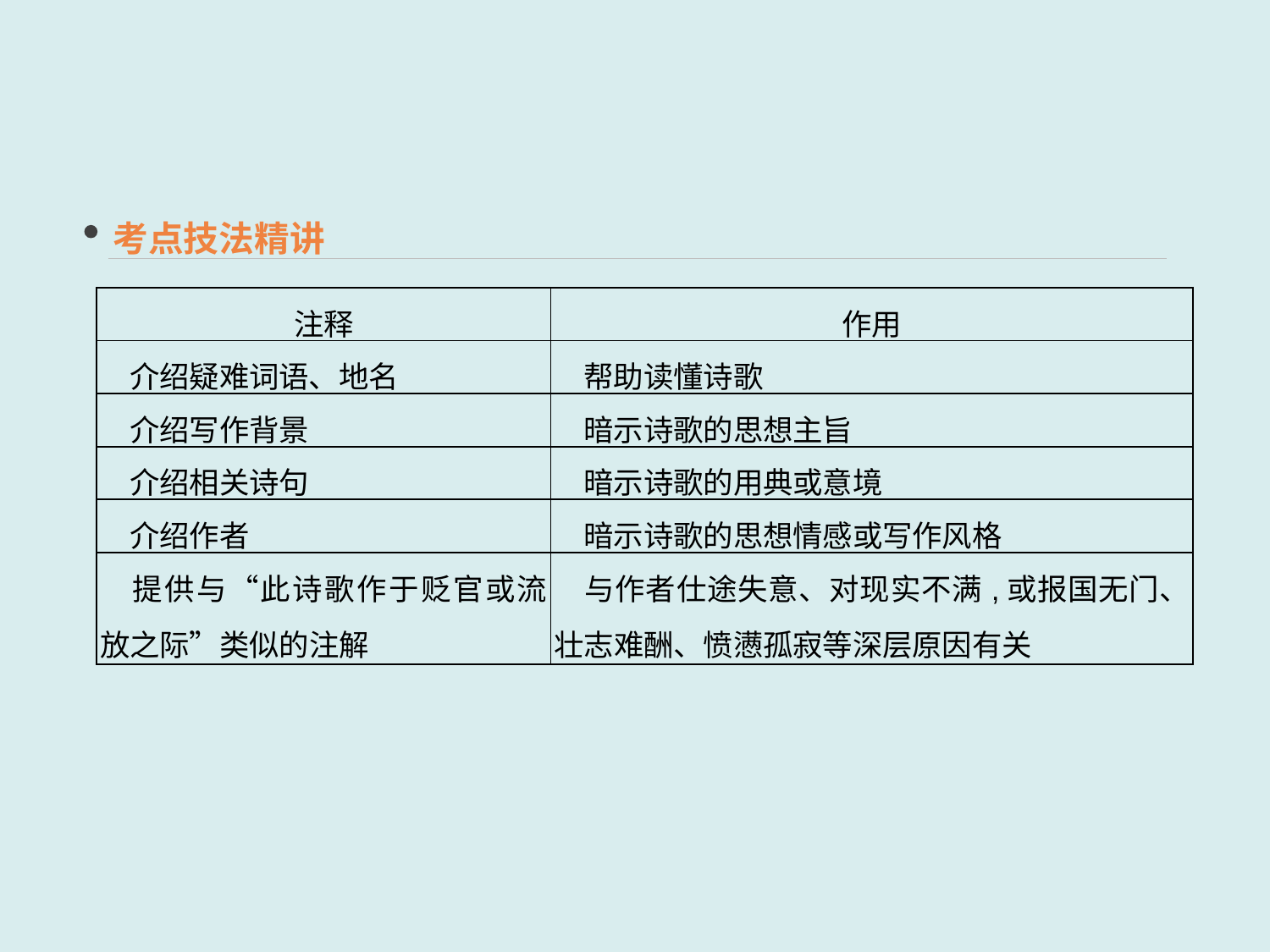

考点技法精讲

| 注释 | 作用 |
| --- | --- |
| 介绍疑难词语、地名 | 帮助读懂诗歌 |
| 介绍写作背景 | 暗示诗歌的思想主旨 |
| 介绍相关诗句 | 暗示诗歌的用典或意境 |
| 介绍作者 | 暗示诗歌的思想情感或写作风格 |
| 提供与“此诗歌作于贬官或流放之际”类似的注解 | 与作者仕途失意、对现实不满,或报国无门、壮志难酬、愤懑孤寂等深层原因有关 |